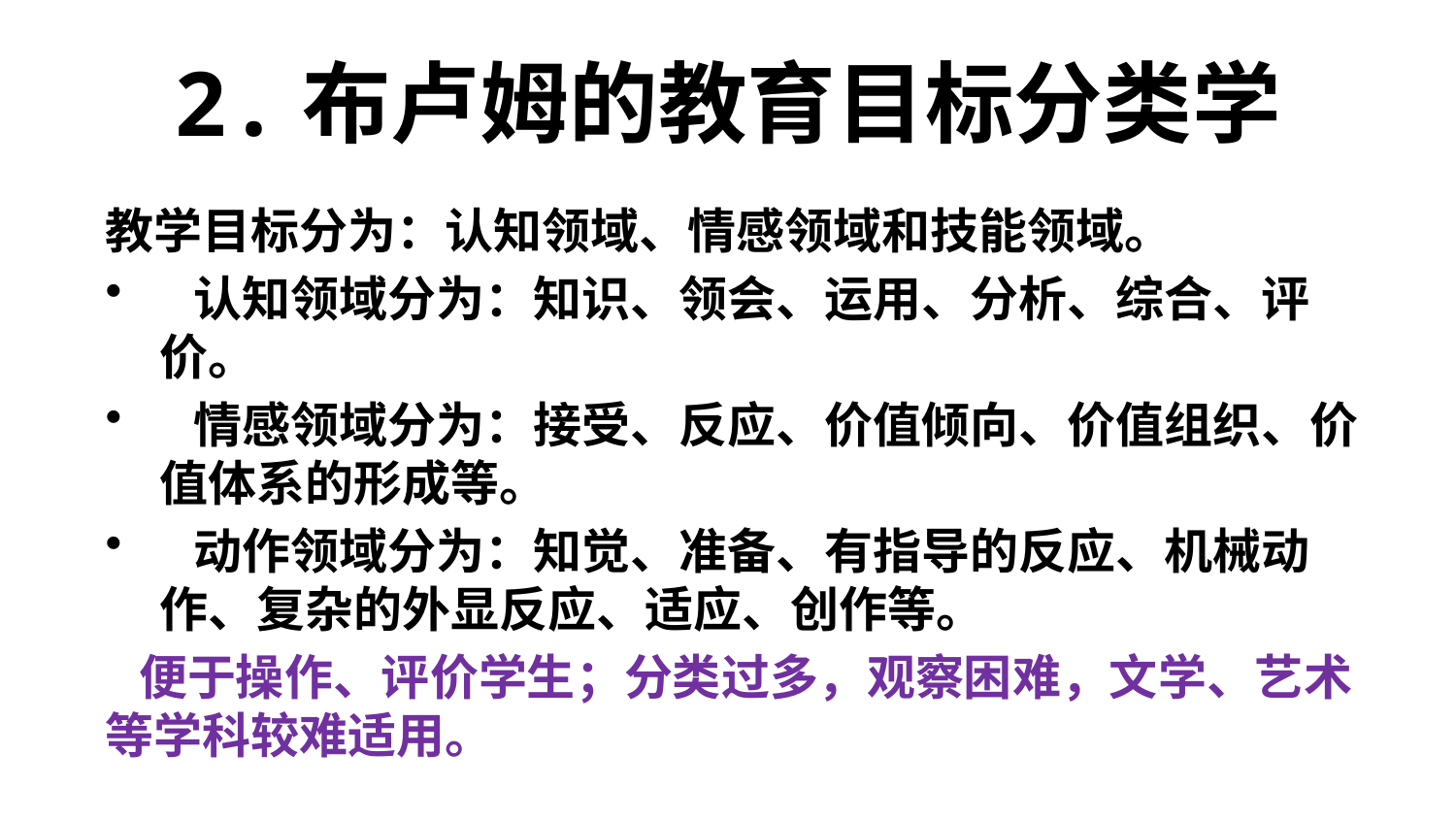

# 2.布卢姆的教育目标分类学
教学目标分为：认知领域、情感领域和技能领域。
  认知领域分为：知识、领会、运用、分析、综合、评价。
  情感领域分为：接受、反应、价值倾向、价值组织、价值体系的形成等。
  动作领域分为：知觉、准备、有指导的反应、机械动作、复杂的外显反应、适应、创作等。
  便于操作、评价学生；分类过多，观察困难，文学、艺术等学科较难适用。